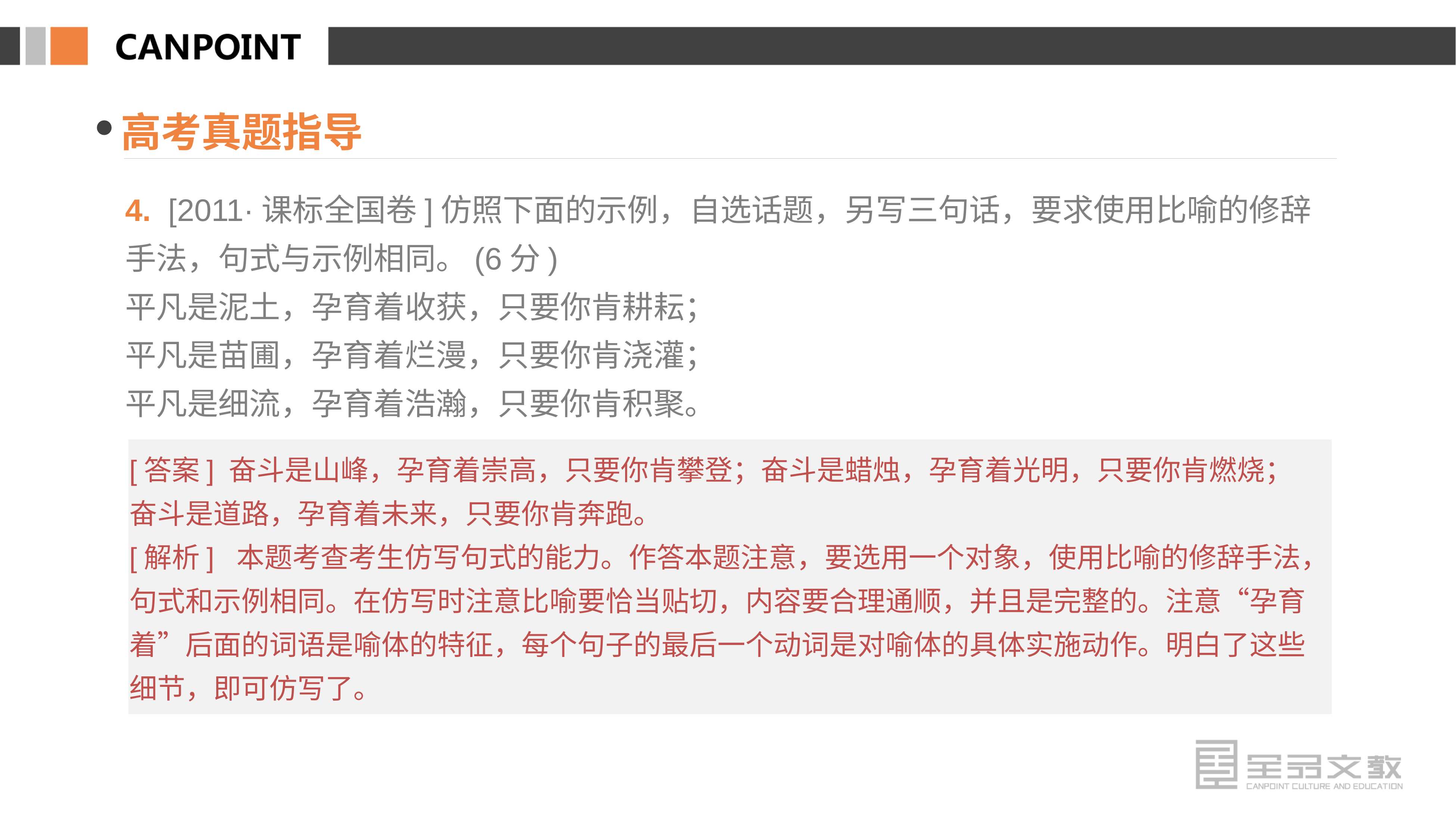

高考真题指导

4.  [2011·课标全国卷]仿照下面的示例，自选话题，另写三句话，要求使用比喻的修辞手法，句式与示例相同。(6分)
平凡是泥土，孕育着收获，只要你肯耕耘；
平凡是苗圃，孕育着烂漫，只要你肯浇灌；
平凡是细流，孕育着浩瀚，只要你肯积聚。
[答案] 奋斗是山峰，孕育着崇高，只要你肯攀登；奋斗是蜡烛，孕育着光明，只要你肯燃烧；奋斗是道路，孕育着未来，只要你肯奔跑。
[解析]  本题考查考生仿写句式的能力。作答本题注意，要选用一个对象，使用比喻的修辞手法，句式和示例相同。在仿写时注意比喻要恰当贴切，内容要合理通顺，并且是完整的。注意“孕育着”后面的词语是喻体的特征，每个句子的最后一个动词是对喻体的具体实施动作。明白了这些细节，即可仿写了。